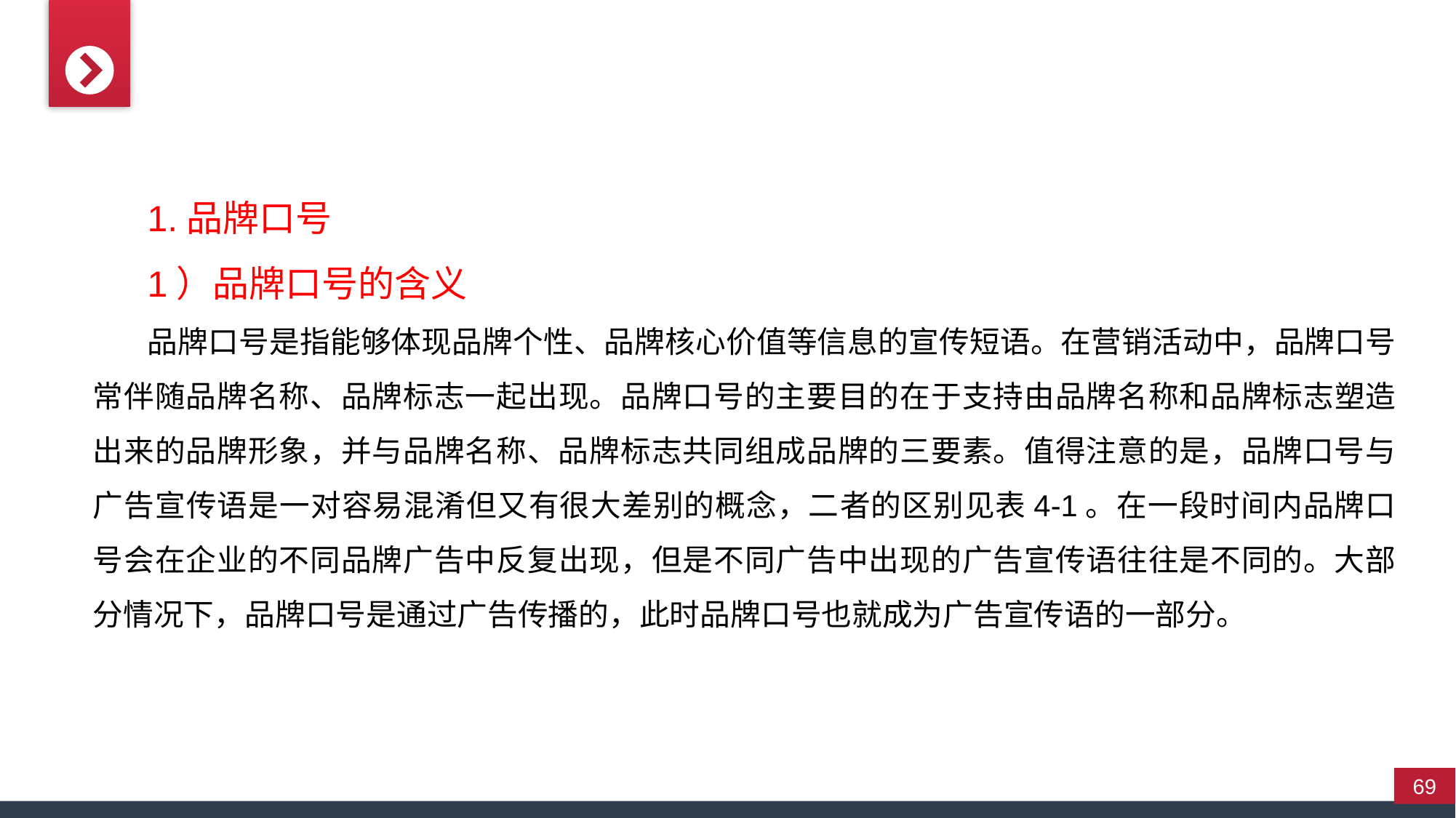

1.品牌口号
1）品牌口号的含义
品牌口号是指能够体现品牌个性、品牌核心价值等信息的宣传短语。在营销活动中，品牌口号常伴随品牌名称、品牌标志一起出现。品牌口号的主要目的在于支持由品牌名称和品牌标志塑造出来的品牌形象，并与品牌名称、品牌标志共同组成品牌的三要素。值得注意的是，品牌口号与广告宣传语是一对容易混淆但又有很大差别的概念，二者的区别见表4-1。在一段时间内品牌口号会在企业的不同品牌广告中反复出现，但是不同广告中出现的广告宣传语往往是不同的。大部分情况下，品牌口号是通过广告传播的，此时品牌口号也就成为广告宣传语的一部分。